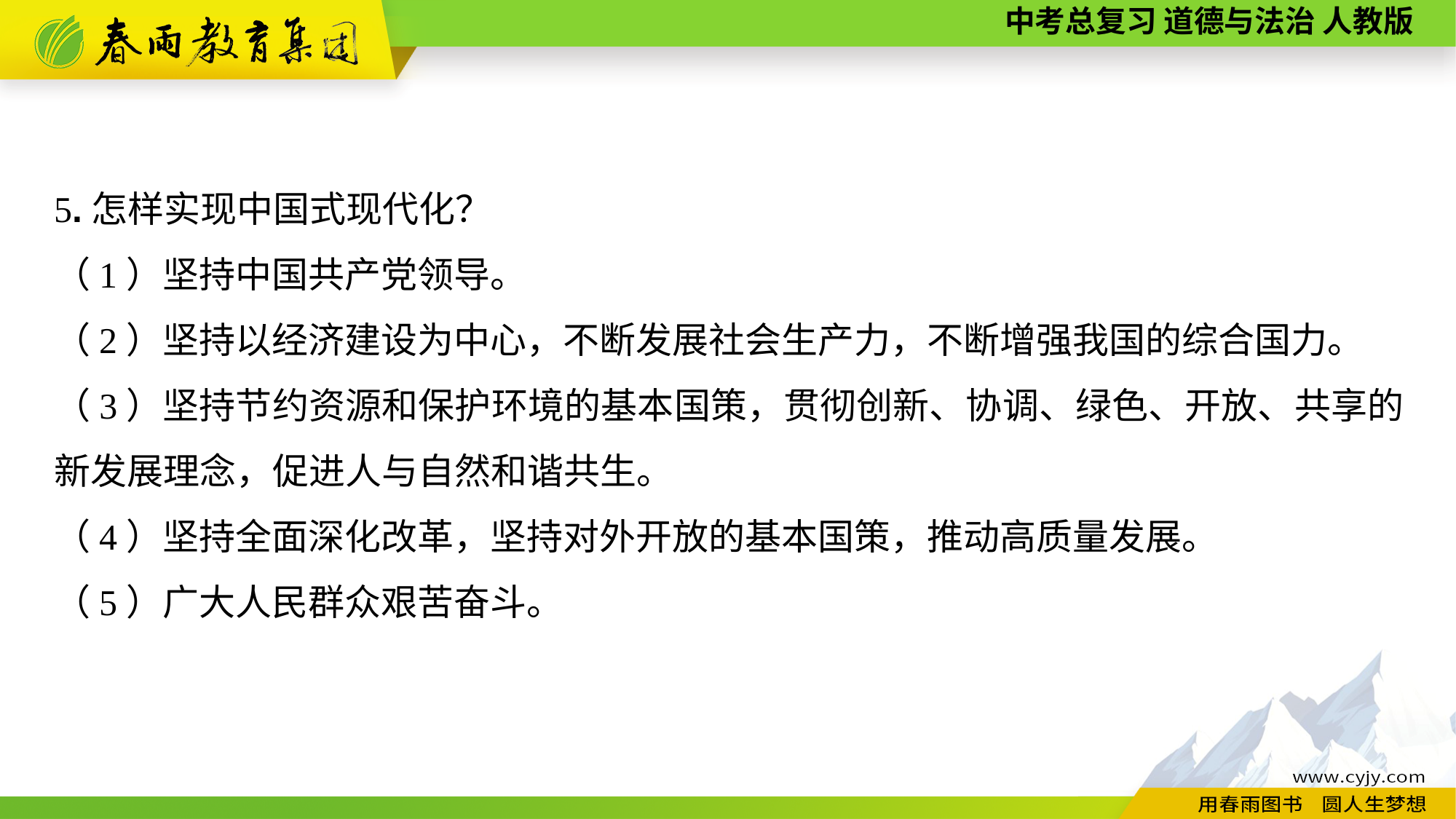

5.怎样实现中国式现代化？
（1）坚持中国共产党领导。
（2）坚持以经济建设为中心，不断发展社会生产力，不断增强我国的综合国力。
（3）坚持节约资源和保护环境的基本国策，贯彻创新、协调、绿色、开放、共享的新发展理念，促进人与自然和谐共生。
（4）坚持全面深化改革，坚持对外开放的基本国策，推动高质量发展。
（5）广大人民群众艰苦奋斗。